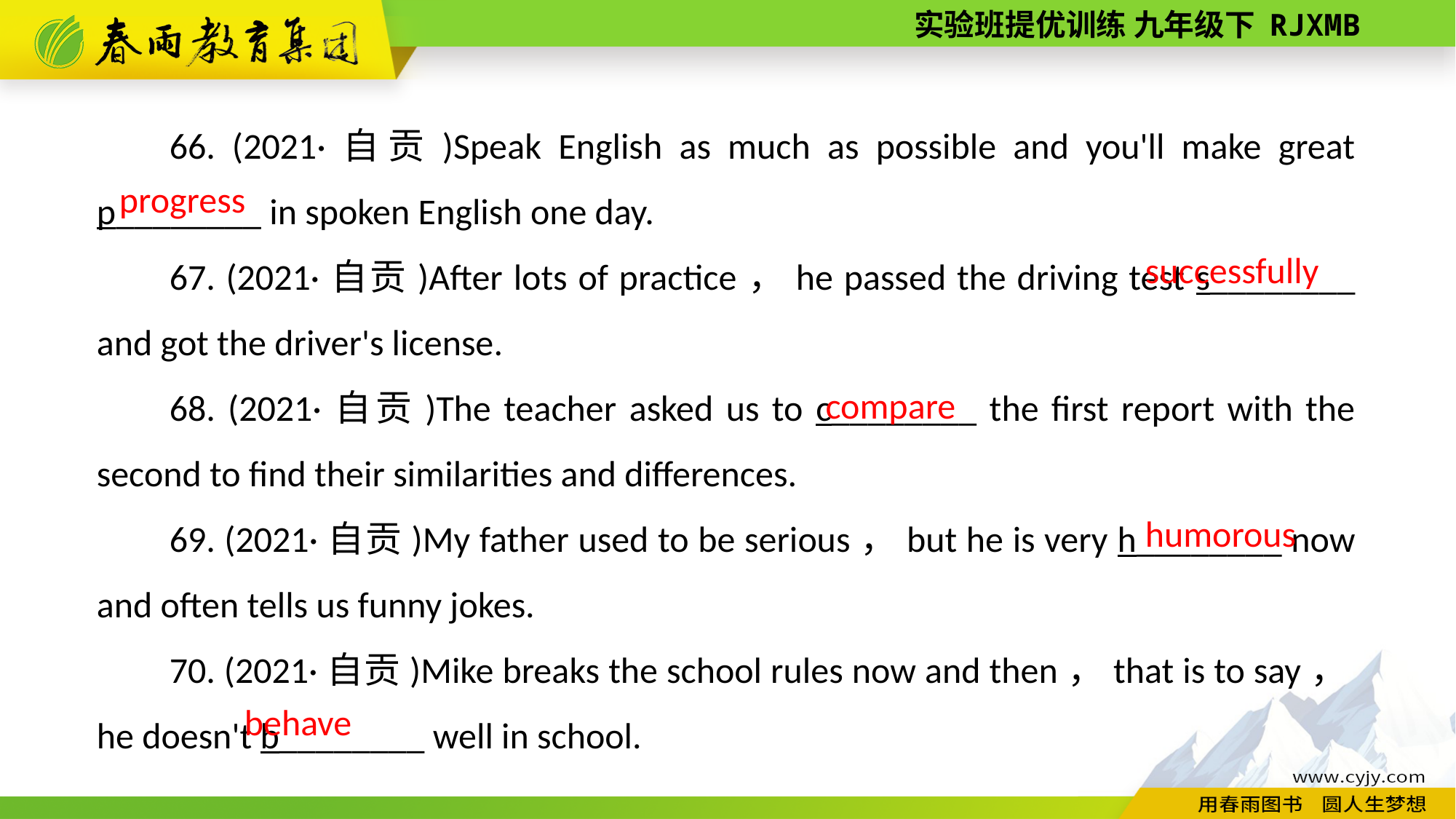

66. (2021·自贡)Speak English as much as possible and you'll make great p________ in spoken English one day.
67. (2021·自贡)After lots of practice，he passed the driving test s________ and got the driver's license.
68. (2021·自贡)The teacher asked us to c________ the first report with the second to find their similarities and differences.
69. (2021·自贡)My father used to be serious，but he is very h________ now and often tells us funny jokes.
70. (2021·自贡)Mike breaks the school rules now and then，that is to say，he doesn't b________ well in school.
progress
successfully
compare
humorous
behave